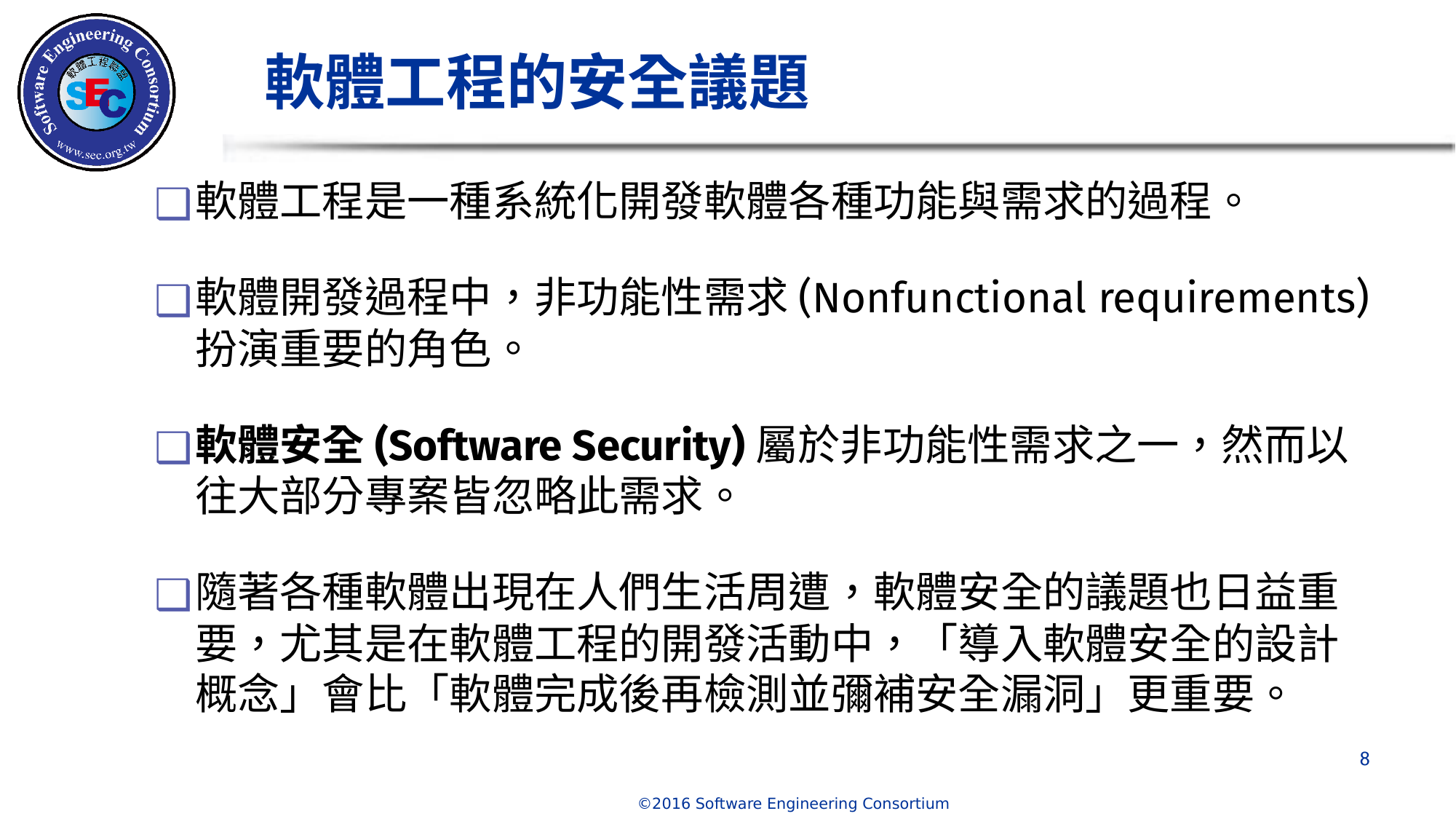

# 軟體工程的安全議題
軟體工程是一種系統化開發軟體各種功能與需求的過程。
軟體開發過程中，非功能性需求(Nonfunctional requirements)扮演重要的角色。
軟體安全(Software Security)屬於非功能性需求之一，然而以往大部分專案皆忽略此需求。
隨著各種軟體出現在人們生活周遭，軟體安全的議題也日益重要，尤其是在軟體工程的開發活動中，「導入軟體安全的設計概念」會比「軟體完成後再檢測並彌補安全漏洞」更重要。
8